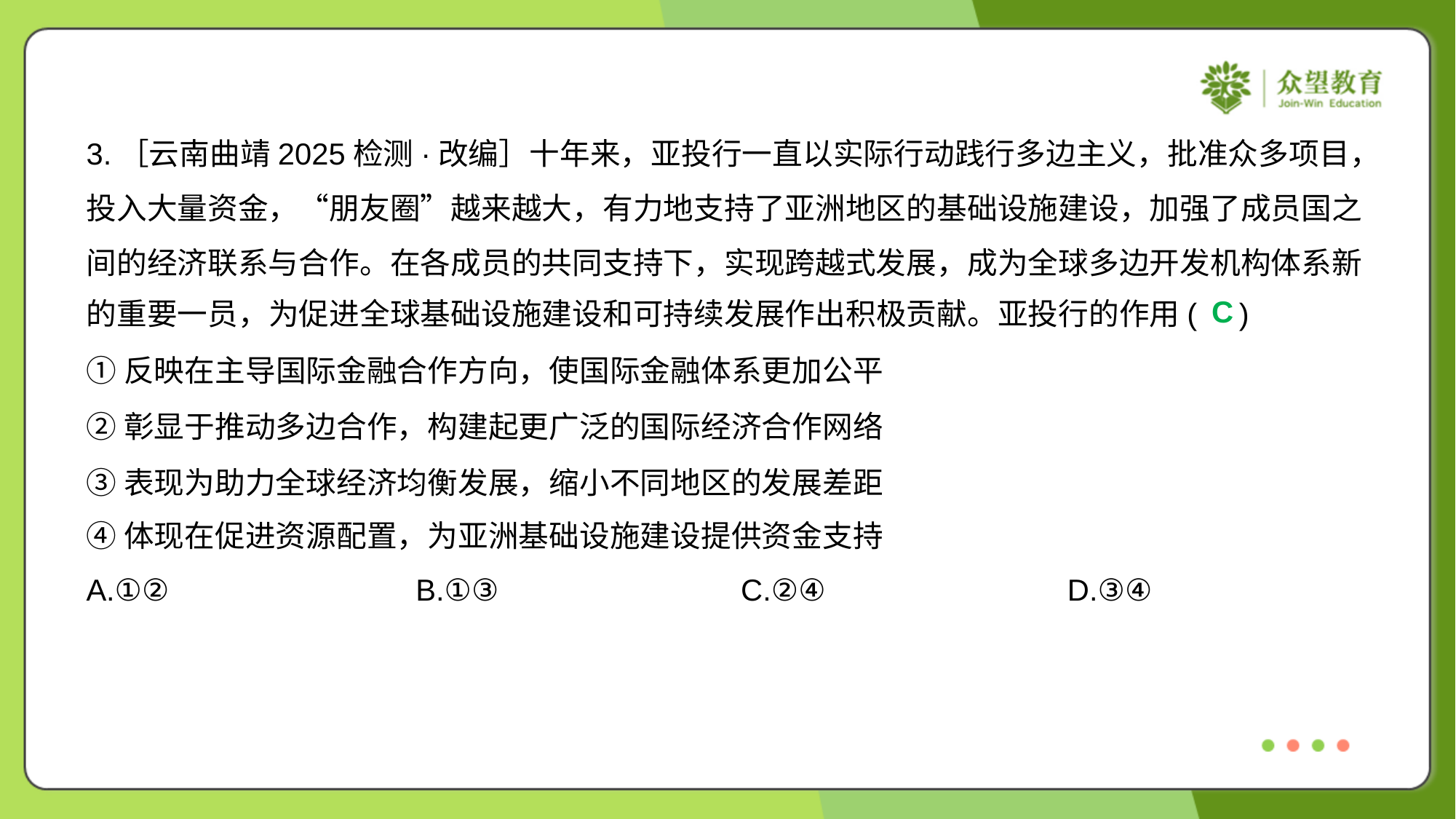

3.［云南曲靖2025检测·改编］十年来，亚投行一直以实际行动践行多边主义，批准众多项目，
投入大量资金，“朋友圈”越来越大，有力地支持了亚洲地区的基础设施建设，加强了成员国之
间的经济联系与合作。在各成员的共同支持下，实现跨越式发展，成为全球多边开发机构体系新
的重要一员，为促进全球基础设施建设和可持续发展作出积极贡献。亚投行的作用(     )
C
①反映在主导国际金融合作方向，使国际金融体系更加公平
②彰显于推动多边合作，构建起更广泛的国际经济合作网络
③表现为助力全球经济均衡发展，缩小不同地区的发展差距
④体现在促进资源配置，为亚洲基础设施建设提供资金支持
A.①②	B.①③	C.②④	D.③④